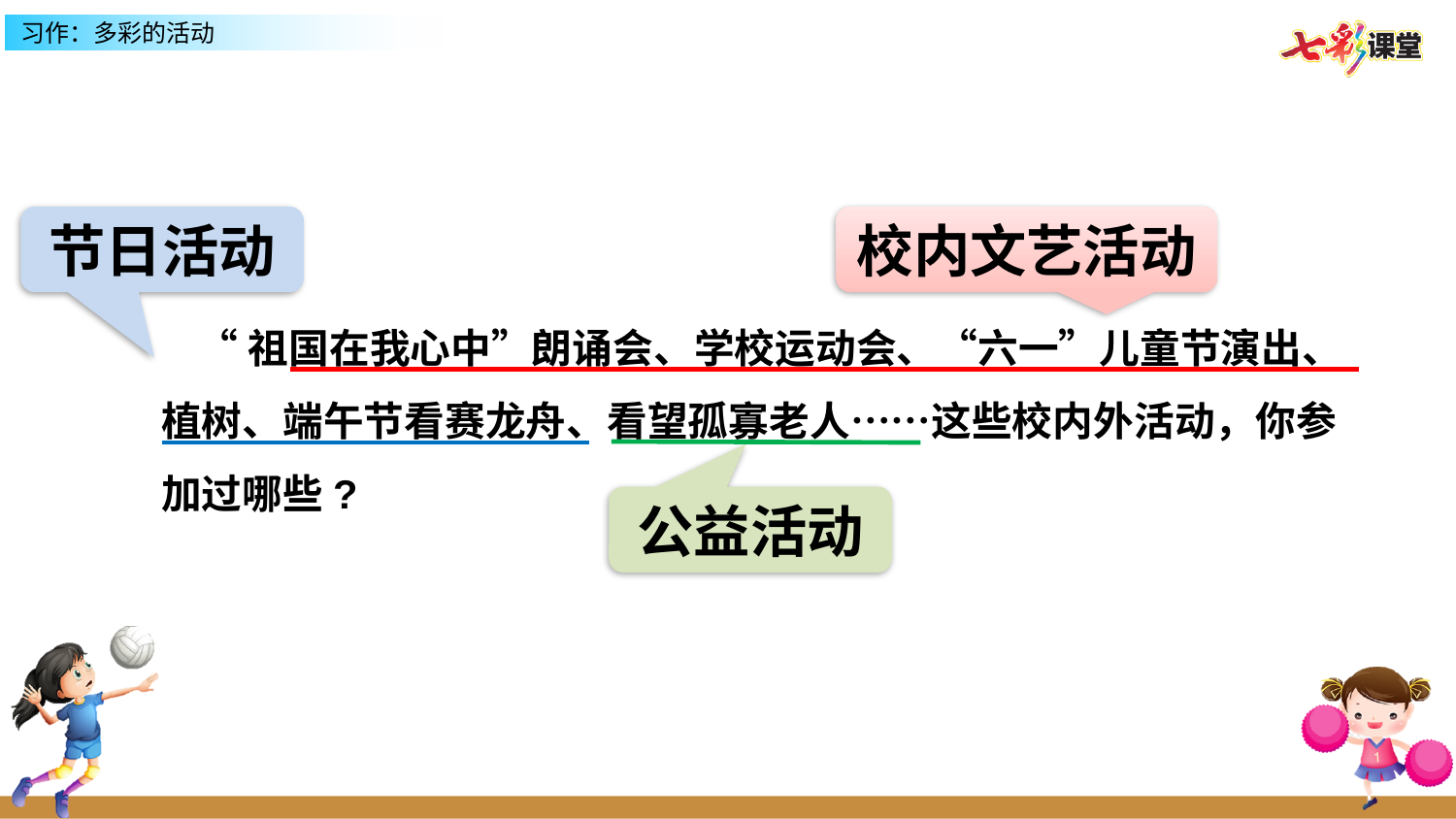

节日活动
校内文艺活动
    “祖国在我心中”朗诵会、学校运动会、“六一”儿童节演出、植树、端午节看赛龙舟、看望孤寡老人……这些校内外活动，你参加过哪些?
公益活动